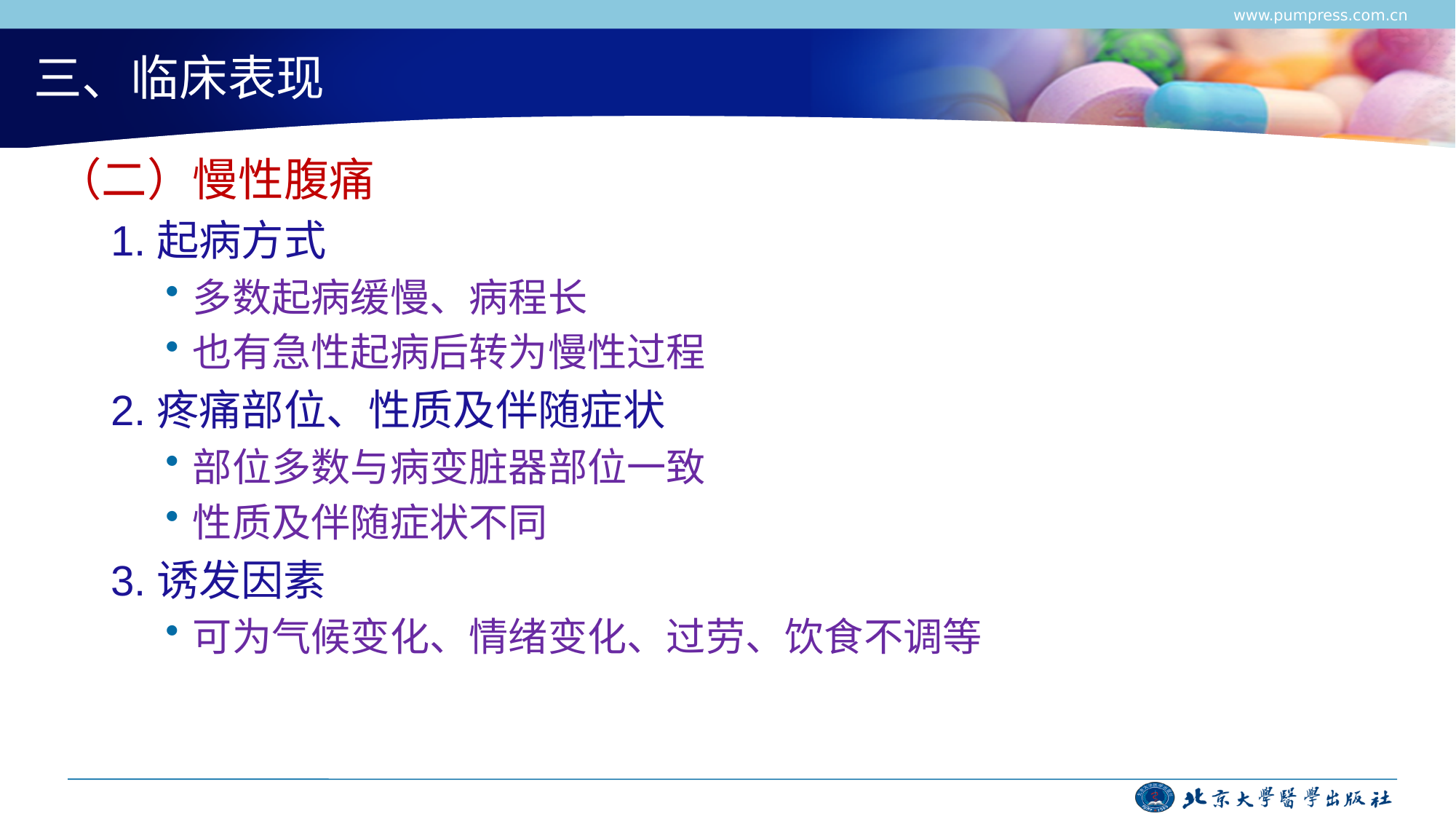

www.pumpress.com.cn
# 三、临床表现
（二）慢性腹痛
1.起病方式
多数起病缓慢、病程长
也有急性起病后转为慢性过程
2.疼痛部位、性质及伴随症状
部位多数与病变脏器部位一致
性质及伴随症状不同
3.诱发因素
可为气候变化、情绪变化、过劳、饮食不调等